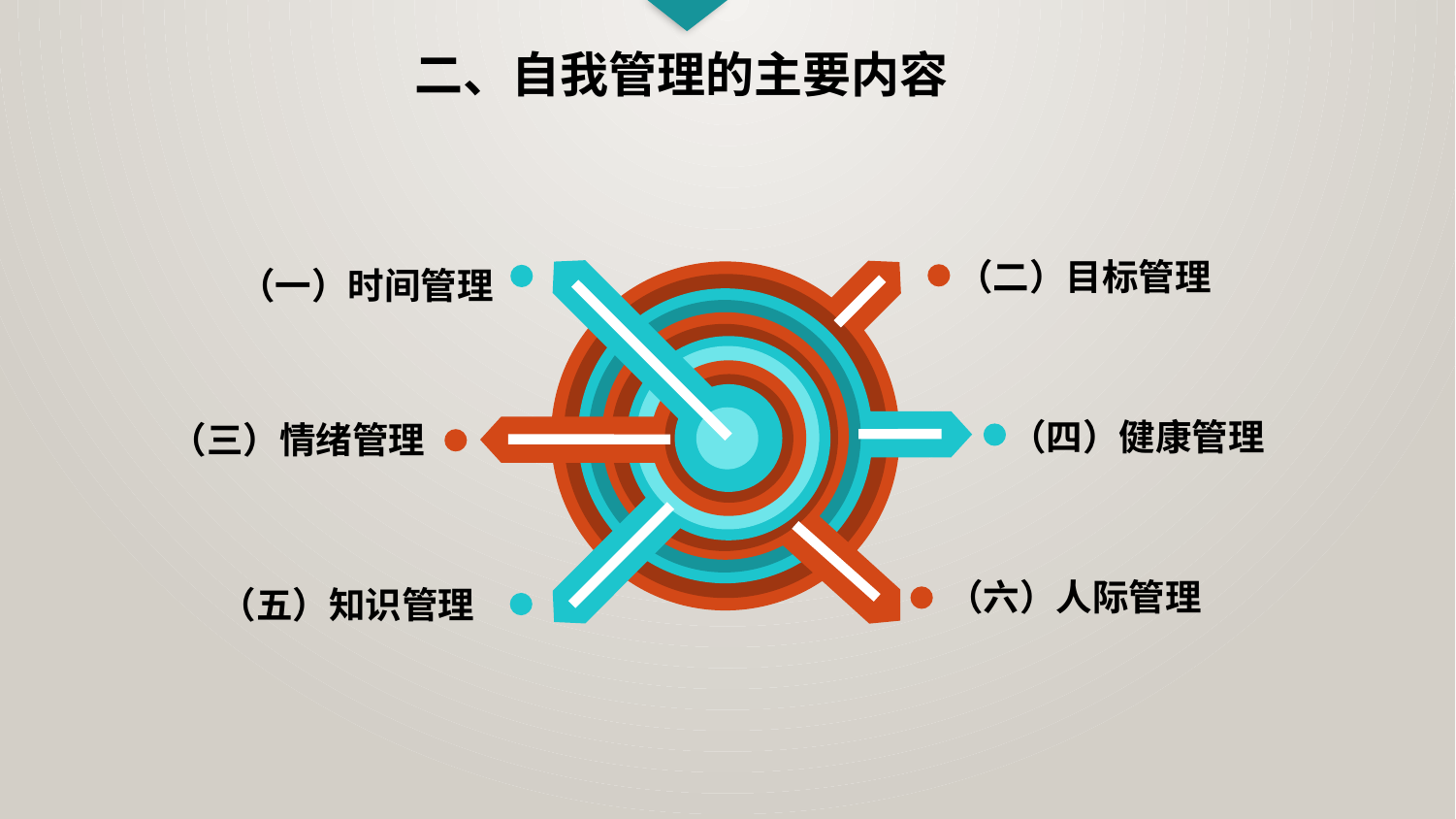

二、自我管理的主要内容
（二）目标管理
（一）时间管理

（四）健康管理
（三）情绪管理

（六）人际管理
（五）知识管理